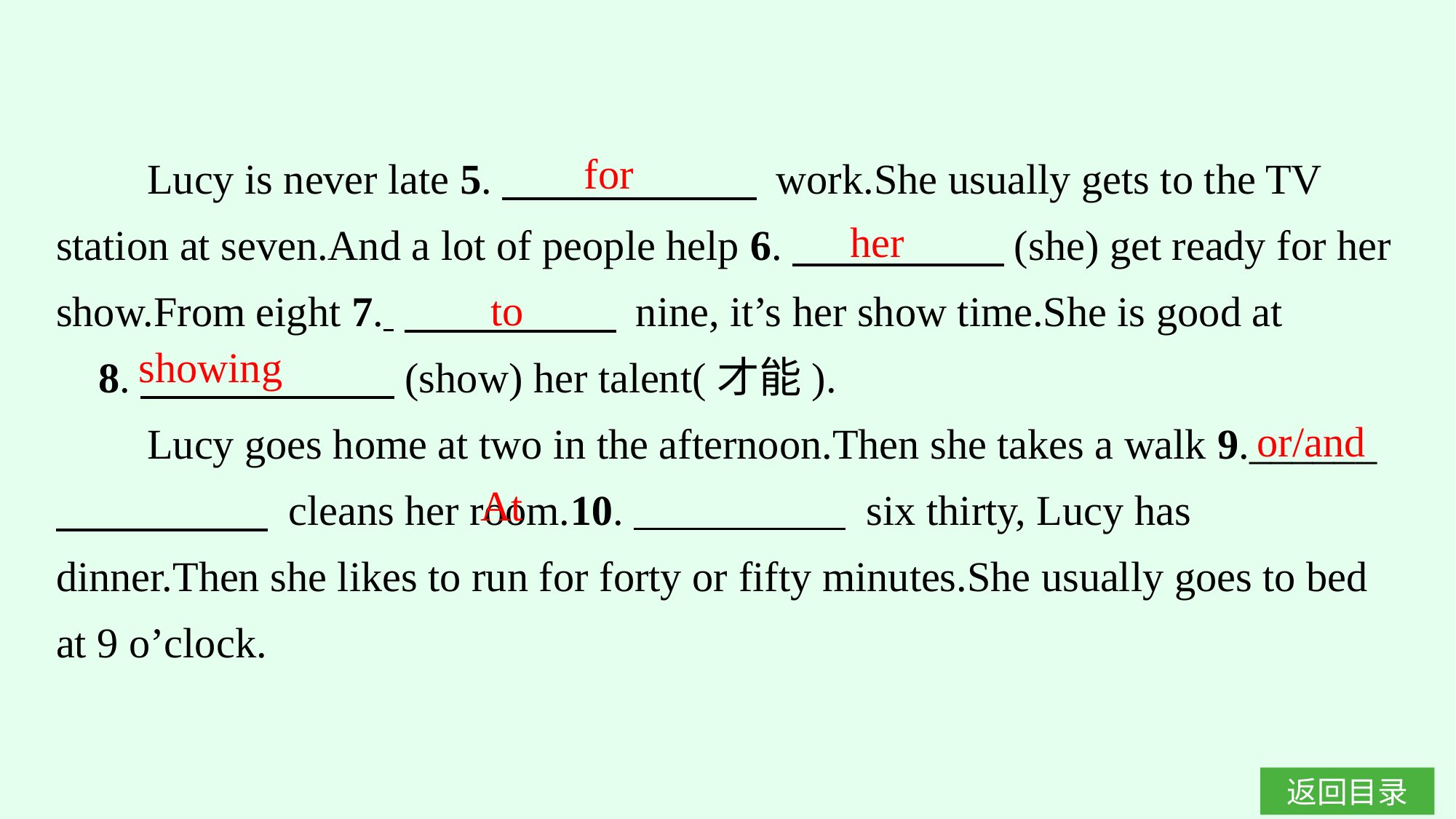

Lucy is never late 5.　　　　　　 work.She usually gets to the TV station at seven.And a lot of people help 6.　　　　　(she) get ready for her show.From eight 7. 　　　　　 nine, it’s her show time.She is good at               8.　　　　　　(show) her talent(才能).
Lucy goes home at two in the afternoon.Then she takes a walk 9.______ 　　　　　 cleans her room.10.　　　　　 six thirty, Lucy has dinner.Then she likes to run for forty or fifty minutes.She usually goes to bed at 9 o’clock.
for
her
to
showing
or/and
At